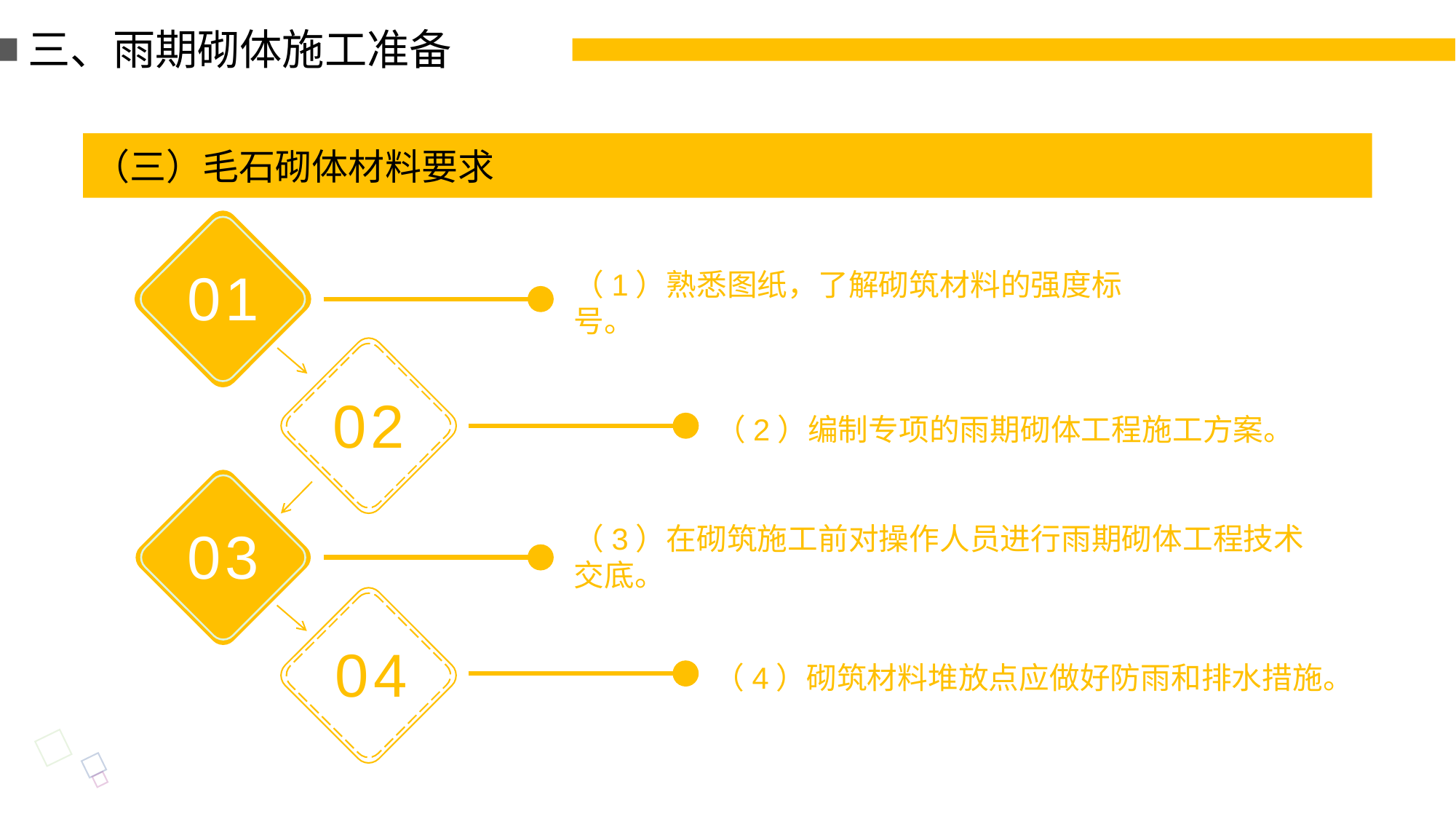

三、雨期砌体施工准备
（三）毛石砌体材料要求

01
（1）熟悉图纸，了解砌筑材料的强度标号。

02
（2）编制专项的雨期砌体工程施工方案。

03
（3）在砌筑施工前对操作人员进行雨期砌体工程技术交底。

04
（4）砌筑材料堆放点应做好防雨和排水措施。